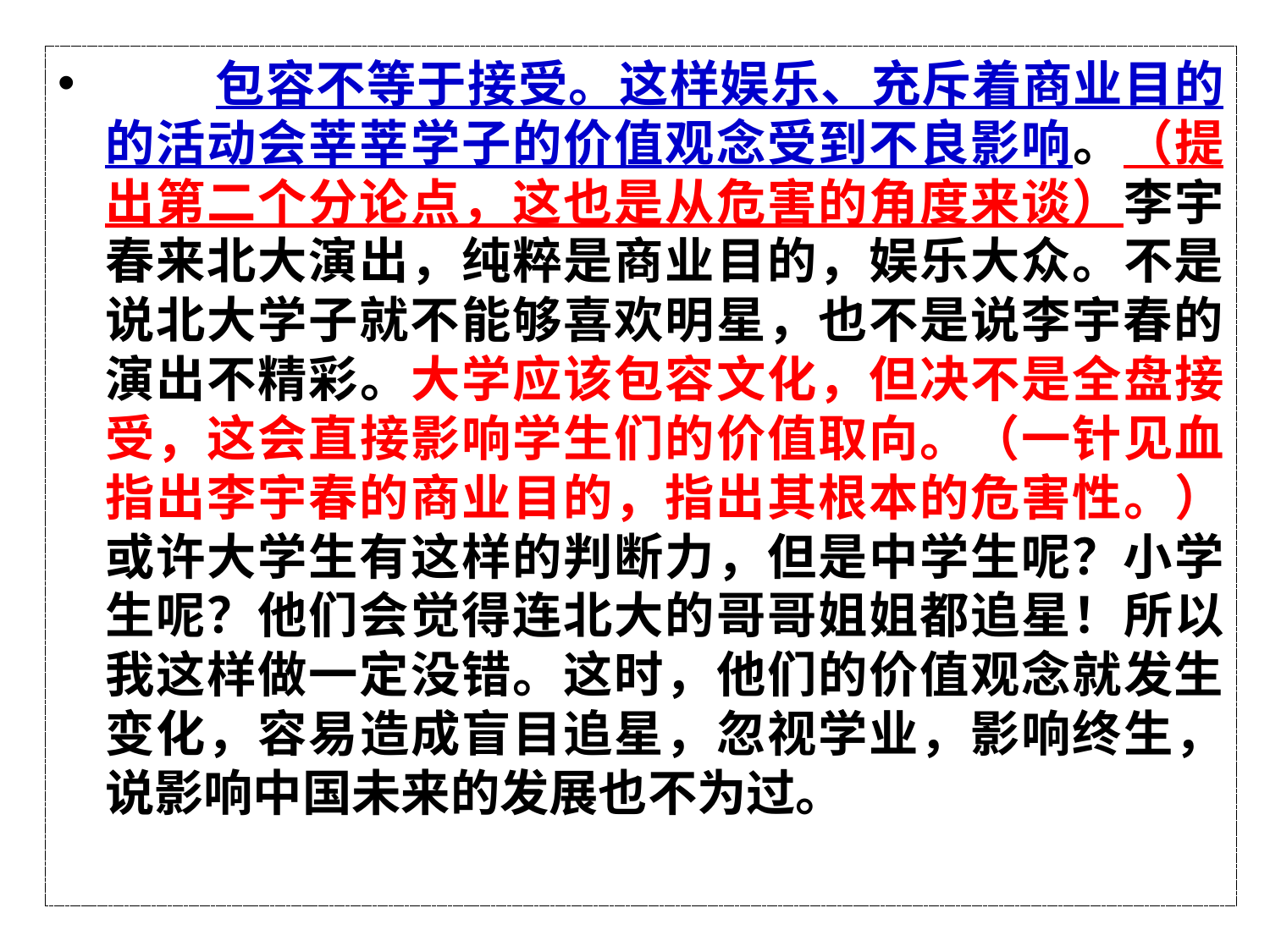

包容不等于接受。这样娱乐、充斥着商业目的的活动会莘莘学子的价值观念受到不良影响。（提出第二个分论点，这也是从危害的角度来谈）李宇春来北大演出，纯粹是商业目的，娱乐大众。不是说北大学子就不能够喜欢明星，也不是说李宇春的演出不精彩。大学应该包容文化，但决不是全盘接受，这会直接影响学生们的价值取向。（一针见血指出李宇春的商业目的，指出其根本的危害性。）或许大学生有这样的判断力，但是中学生呢？小学生呢？他们会觉得连北大的哥哥姐姐都追星！所以我这样做一定没错。这时，他们的价值观念就发生变化，容易造成盲目追星，忽视学业，影响终生，说影响中国未来的发展也不为过。